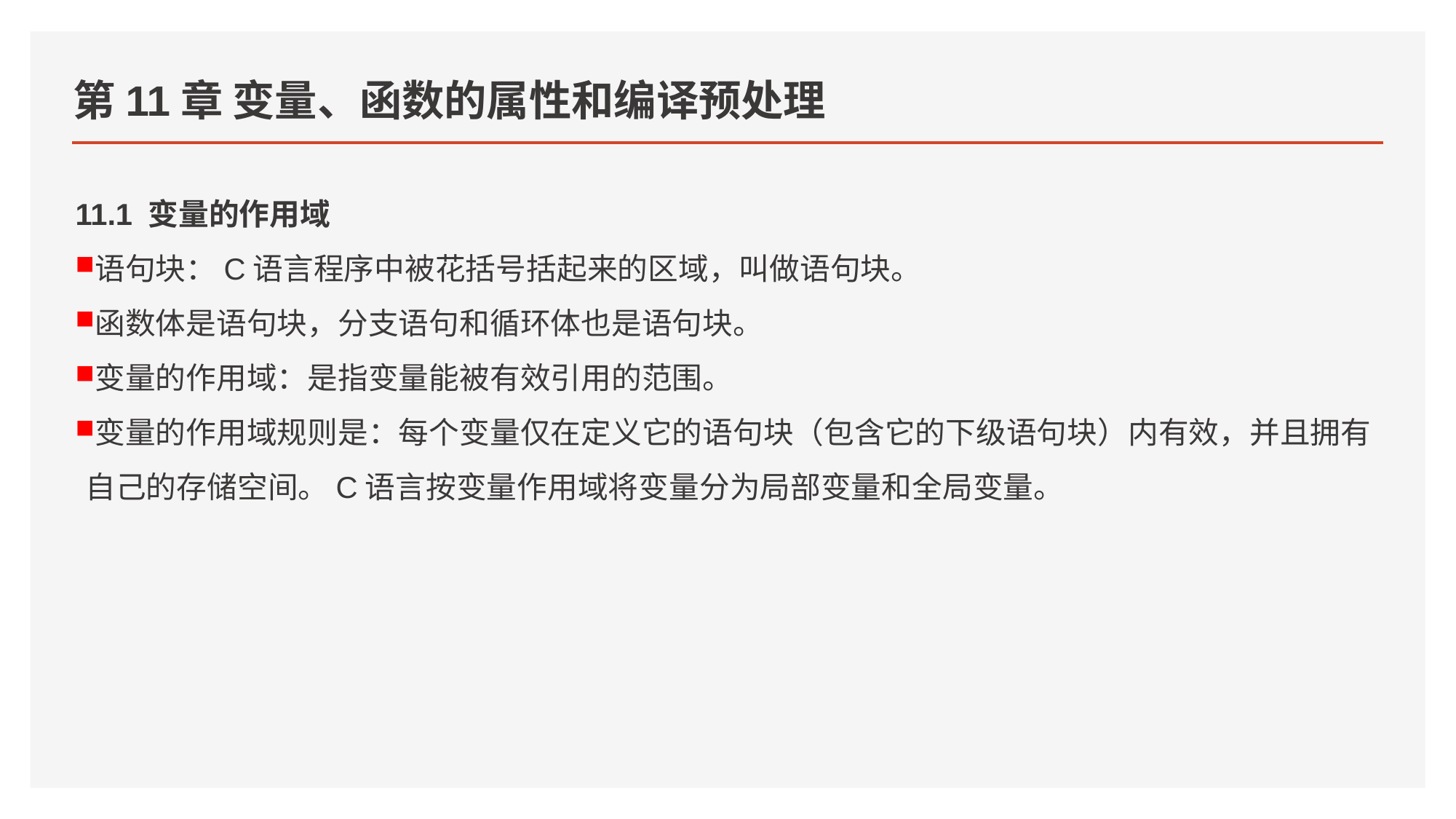

# 第11章 变量、函数的属性和编译预处理
11.1 变量的作用域
语句块：C语言程序中被花括号括起来的区域，叫做语句块。
函数体是语句块，分支语句和循环体也是语句块。
变量的作用域：是指变量能被有效引用的范围。
变量的作用域规则是：每个变量仅在定义它的语句块（包含它的下级语句块）内有效，并且拥有自己的存储空间。C语言按变量作用域将变量分为局部变量和全局变量。